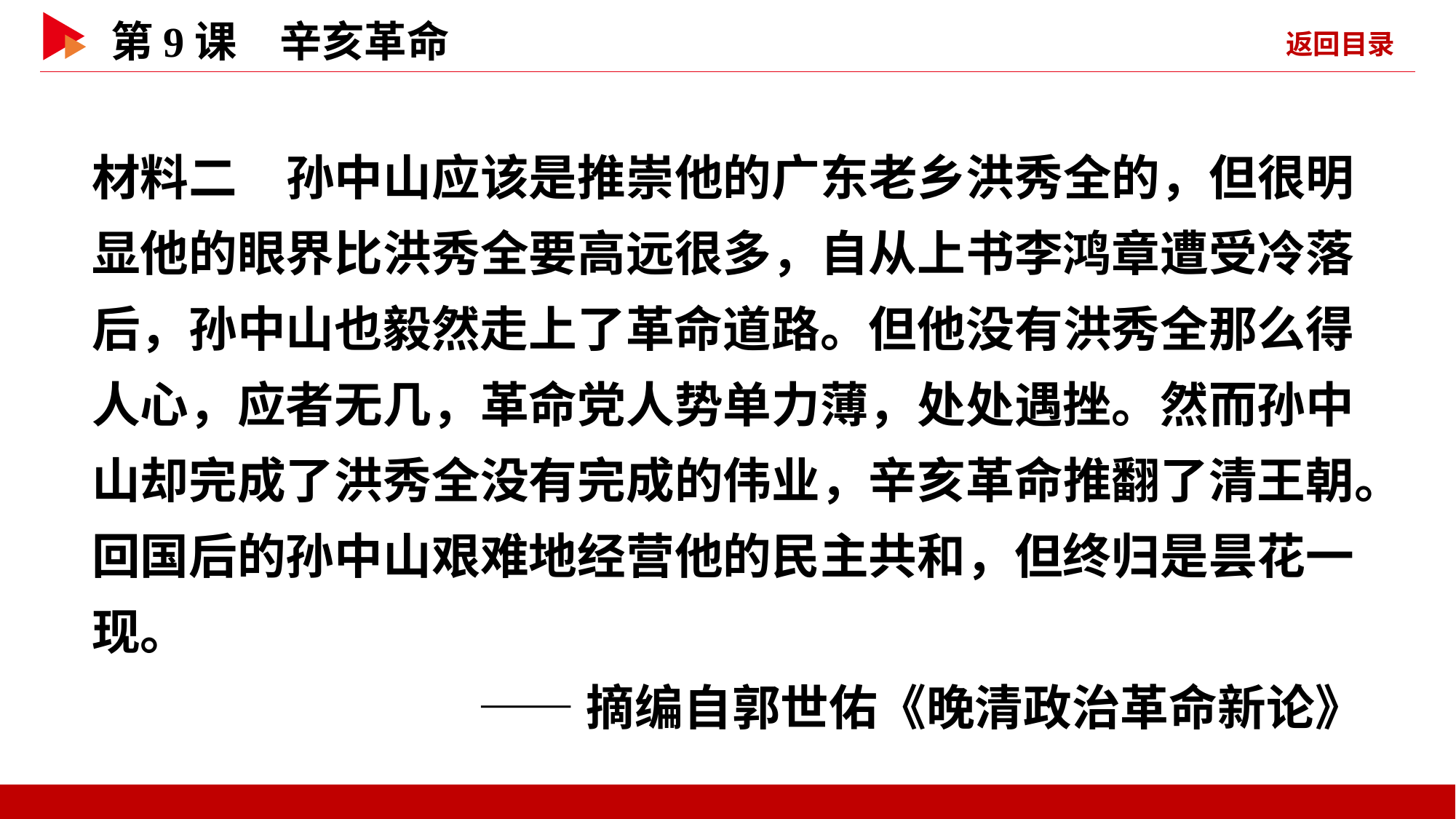

材料二　孙中山应该是推崇他的广东老乡洪秀全的，但很明显他的眼界比洪秀全要高远很多，自从上书李鸿章遭受冷落后，孙中山也毅然走上了革命道路。但他没有洪秀全那么得人心，应者无几，革命党人势单力薄，处处遇挫。然而孙中山却完成了洪秀全没有完成的伟业，辛亥革命推翻了清王朝。回国后的孙中山艰难地经营他的民主共和，但终归是昙花一现。
——摘编自郭世佑《晚清政治革命新论》